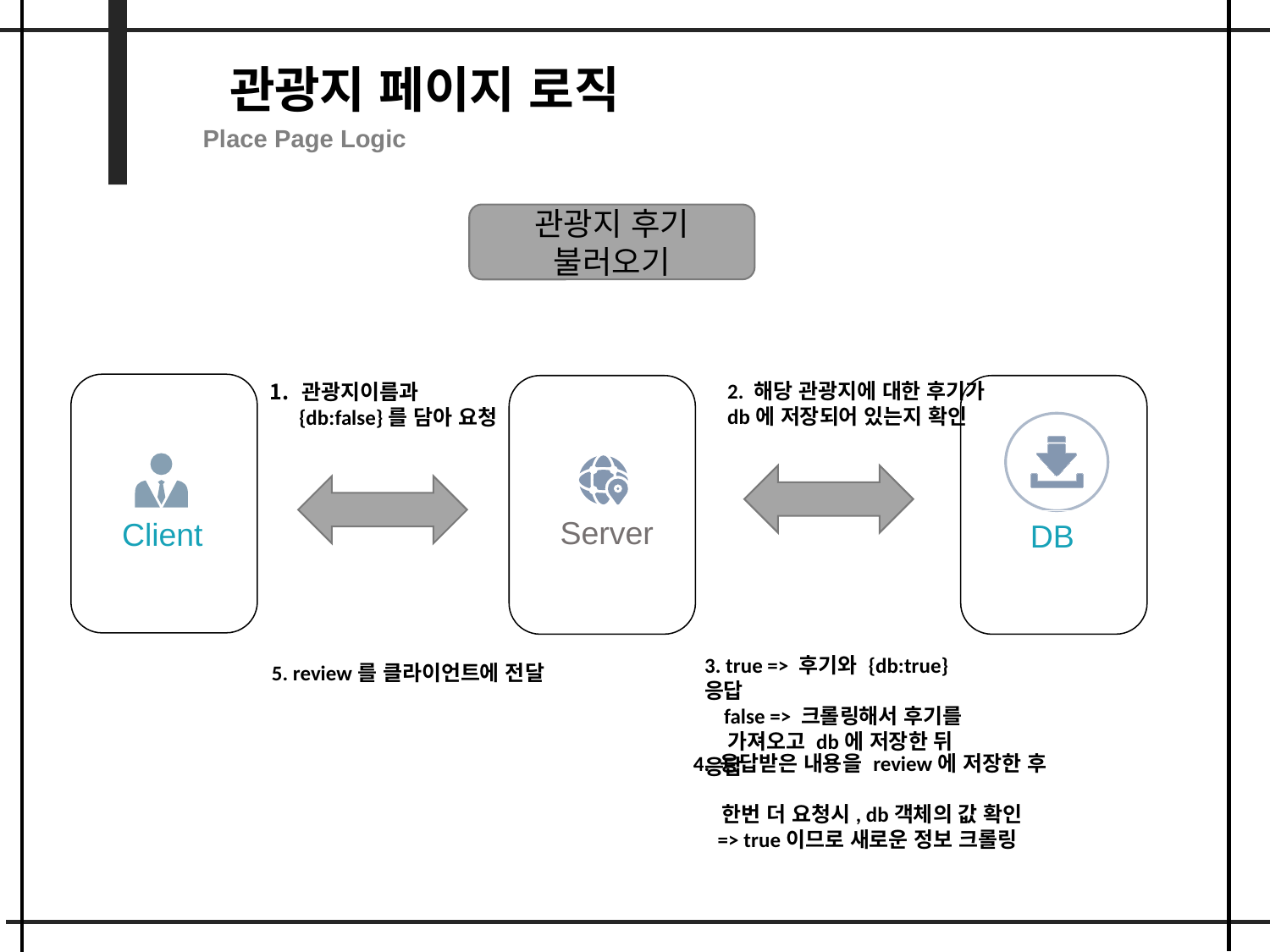

관광지 페이지 로직
Place Page Logic
관광지 후기 불러오기
2. 해당 관광지에 대한 후기가 db에 저장되어 있는지 확인

관광지이름과
      {db:false}를 담아 요청

Client
DB
Server
3. true => 후기와 {db:true} 응답
    false => 크롤링해서 후기를
   가져오고 db에 저장한 뒤 응답

5. review를 클라이언트에 전달
4. 응답받은 내용을 review에 저장한 후
    한번 더 요청시, db객체의 값 확인
     => true이므로 새로운 정보 크롤링